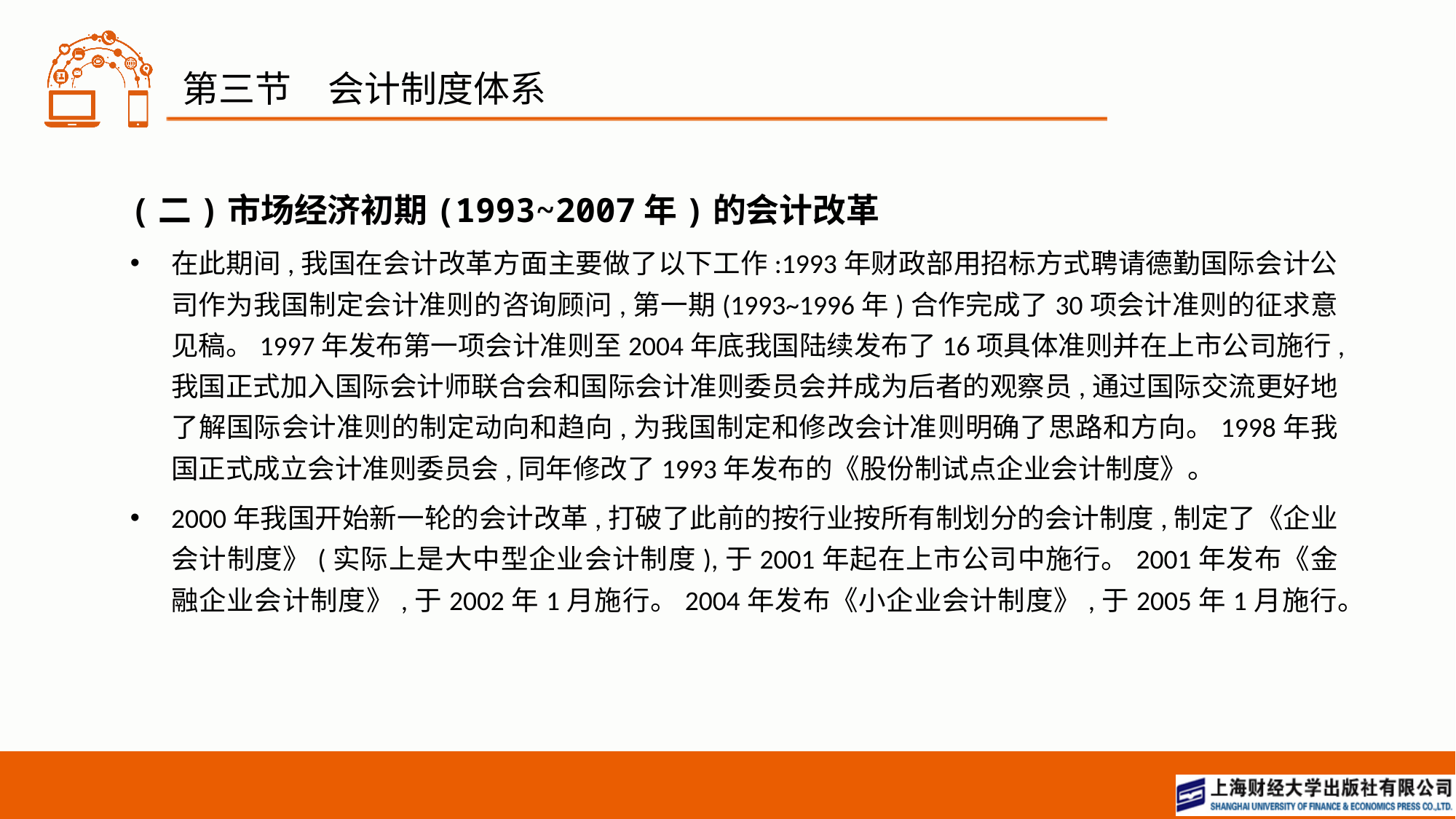

# 第三节　会计制度体系
(二)市场经济初期(1993~2007年)的会计改革
在此期间,我国在会计改革方面主要做了以下工作:1993年财政部用招标方式聘请德勤国际会计公司作为我国制定会计准则的咨询顾问,第一期(1993~1996年)合作完成了30项会计准则的征求意见稿。1997年发布第一项会计准则至2004年底我国陆续发布了16项具体准则并在上市公司施行,我国正式加入国际会计师联合会和国际会计准则委员会并成为后者的观察员,通过国际交流更好地了解国际会计准则的制定动向和趋向,为我国制定和修改会计准则明确了思路和方向。1998年我国正式成立会计准则委员会,同年修改了1993年发布的《股份制试点企业会计制度》。
2000年我国开始新一轮的会计改革,打破了此前的按行业按所有制划分的会计制度,制定了《企业会计制度》(实际上是大中型企业会计制度),于2001年起在上市公司中施行。2001年发布《金融企业会计制度》,于2002年1月施行。2004年发布《小企业会计制度》,于2005年1月施行。